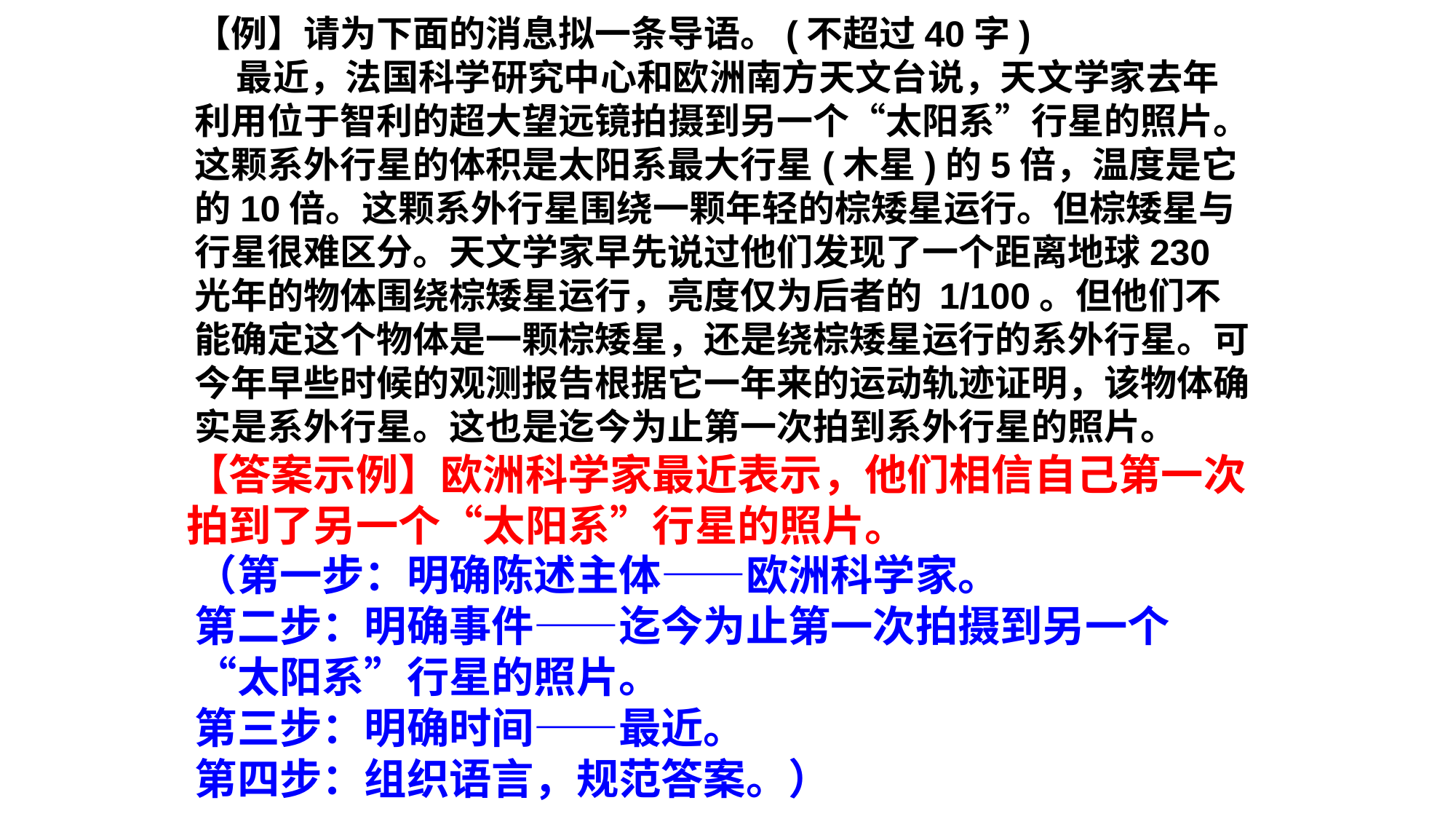

【例】请为下面的消息拟一条导语。(不超过40字)
    最近，法国科学研究中心和欧洲南方天文台说，天文学家去年利用位于智利的超大望远镜拍摄到另一个“太阳系”行星的照片。这颗系外行星的体积是太阳系最大行星(木星)的5倍，温度是它的10倍。这颗系外行星围绕一颗年轻的棕矮星运行。但棕矮星与行星很难区分。天文学家早先说过他们发现了一个距离地球230光年的物体围绕棕矮星运行，亮度仅为后者的 1/100。但他们不能确定这个物体是一颗棕矮星，还是绕棕矮星运行的系外行星。可今年早些时候的观测报告根据它一年来的运动轨迹证明，该物体确实是系外行星。这也是迄今为止第一次拍到系外行星的照片。
【答案示例】欧洲科学家最近表示，他们相信自己第一次拍到了另一个“太阳系”行星的照片。
（第一步：明确陈述主体——欧洲科学家。
第二步：明确事件——迄今为止第一次拍摄到另一个“太阳系”行星的照片。
第三步：明确时间——最近。
第四步：组织语言，规范答案。）